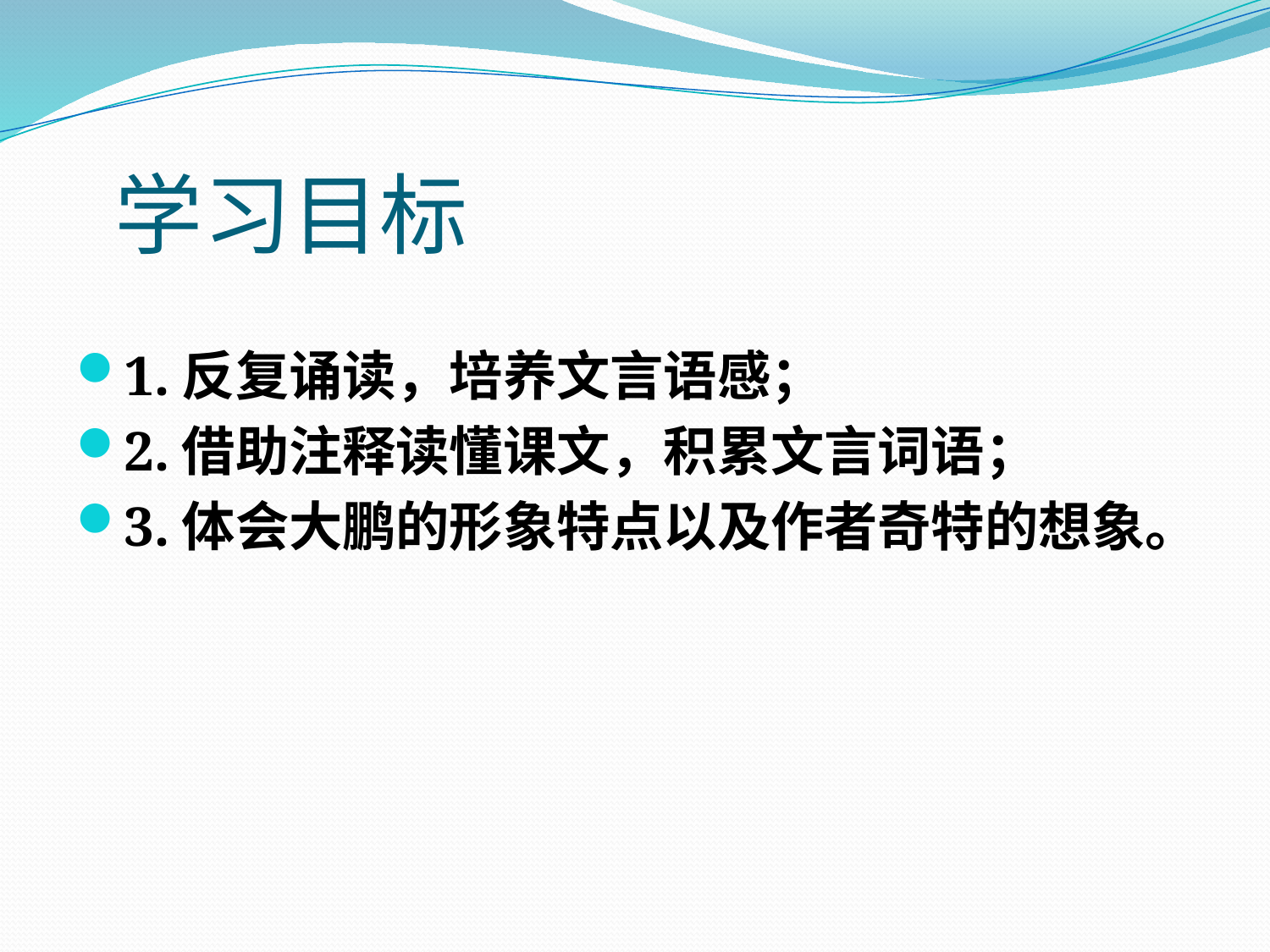

# 学习目标
1.反复诵读，培养文言语感；
2.借助注释读懂课文，积累文言词语；
3.体会大鹏的形象特点以及作者奇特的想象。